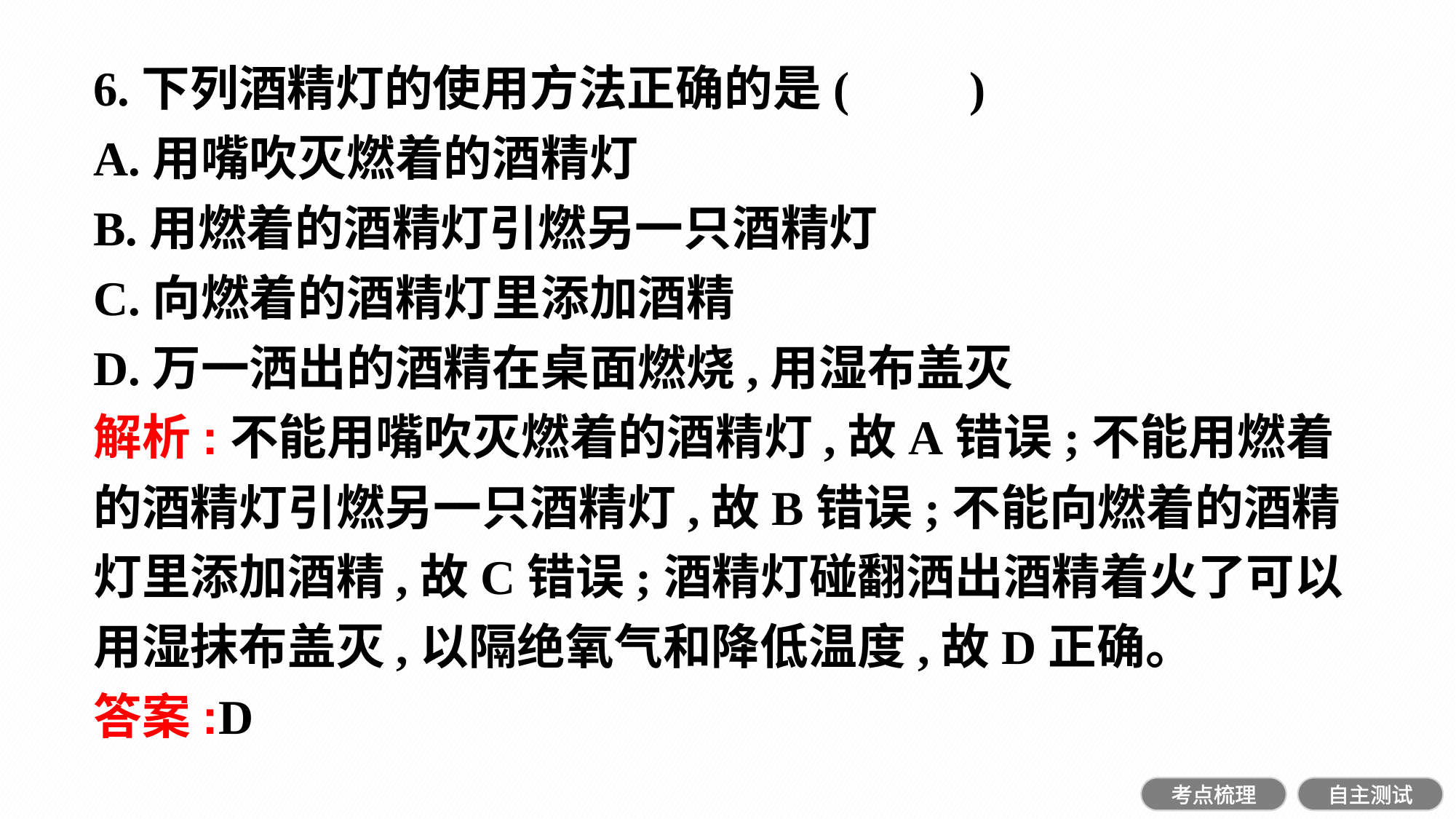

6.下列酒精灯的使用方法正确的是(　　)
A.用嘴吹灭燃着的酒精灯
B.用燃着的酒精灯引燃另一只酒精灯
C.向燃着的酒精灯里添加酒精
D.万一洒出的酒精在桌面燃烧,用湿布盖灭
解析:不能用嘴吹灭燃着的酒精灯,故A错误;不能用燃着的酒精灯引燃另一只酒精灯,故B错误;不能向燃着的酒精灯里添加酒精,故C错误;酒精灯碰翻洒出酒精着火了可以用湿抹布盖灭,以隔绝氧气和降低温度,故D正确。
答案:D